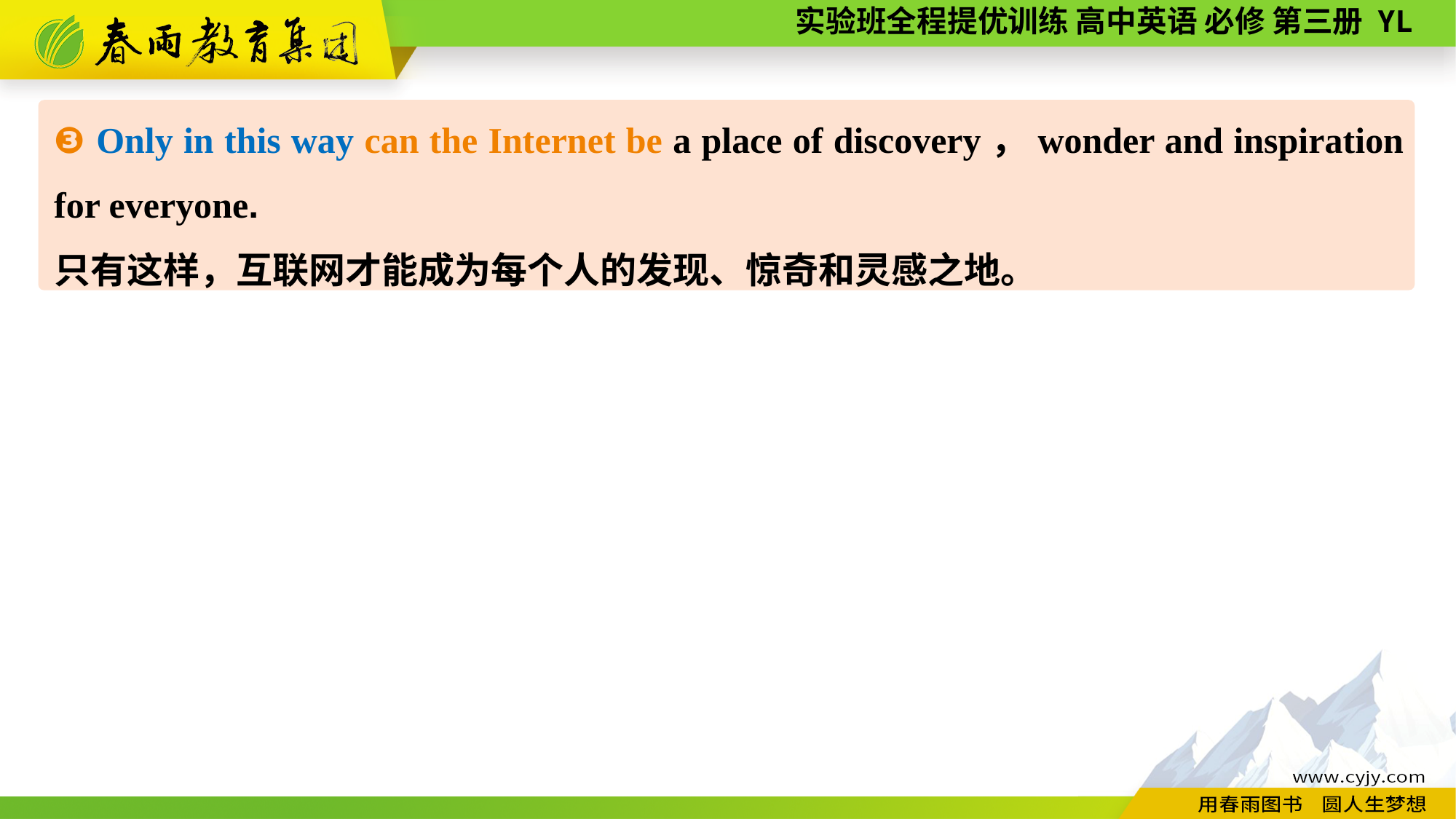

❸ Only in this way can the Internet be a place of discovery，wonder and inspiration for everyone.
只有这样，互联网才能成为每个人的发现、惊奇和灵感之地。